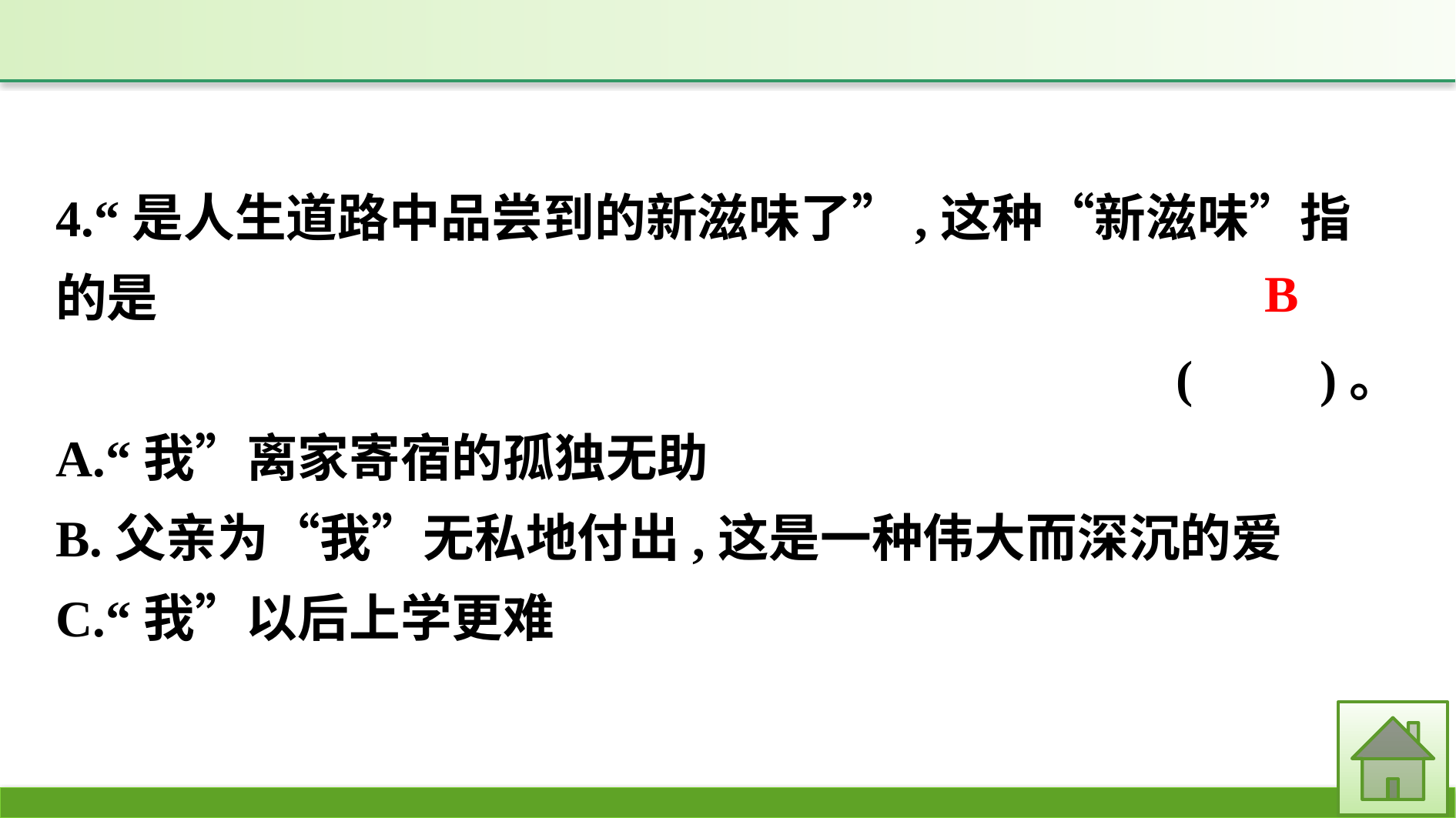

4.“是人生道路中品尝到的新滋味了”,这种“新滋味”指的是
(　　)。
A.“我”离家寄宿的孤独无助
B.父亲为“我”无私地付出,这是一种伟大而深沉的爱
C.“我”以后上学更难
B